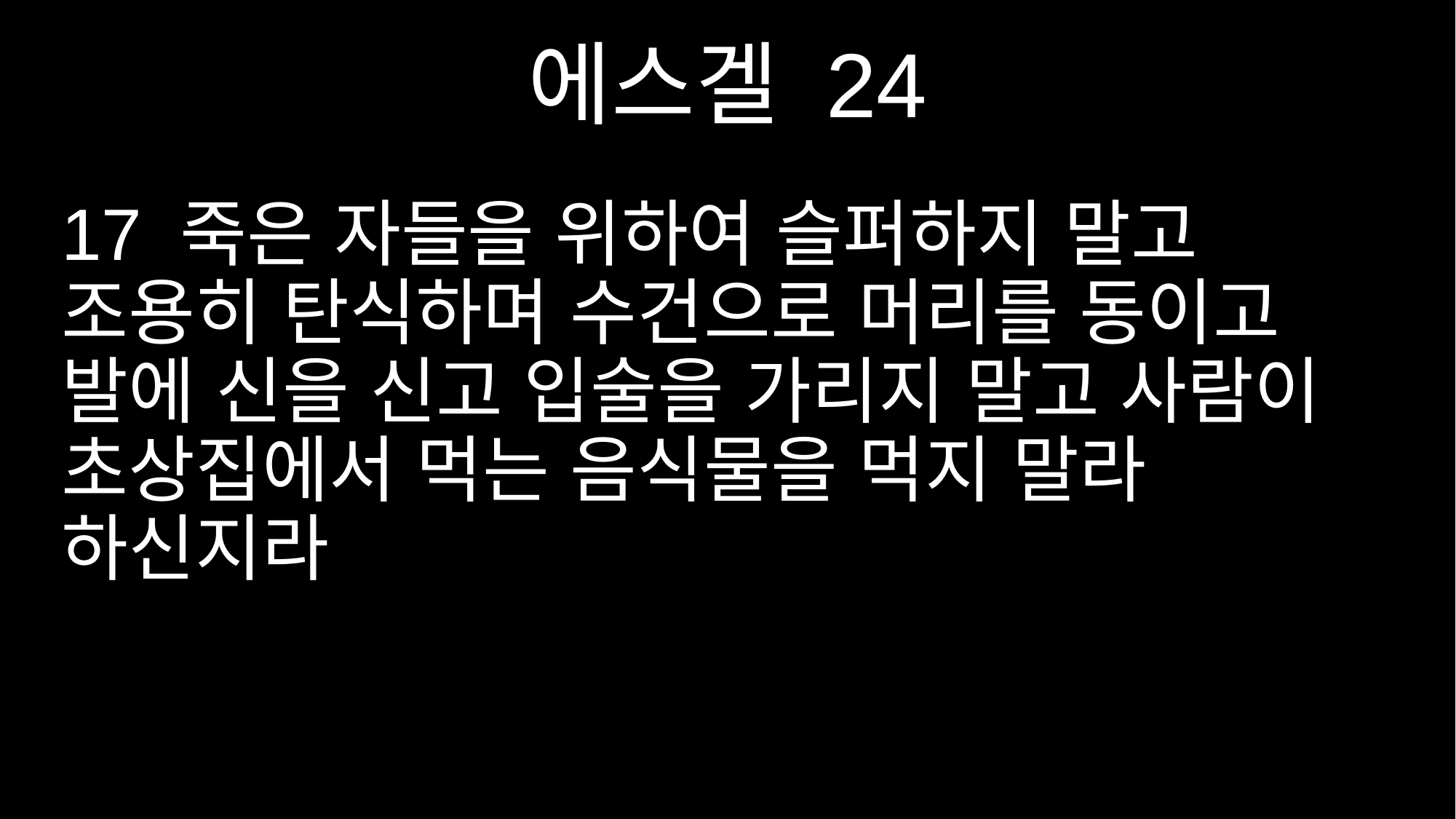

에스겔 24
17 죽은 자들을 위하여 슬퍼하지 말고 조용히 탄식하며 수건으로 머리를 동이고 발에 신을 신고 입술을 가리지 말고 사람이 초상집에서 먹는 음식물을 먹지 말라 하신지라